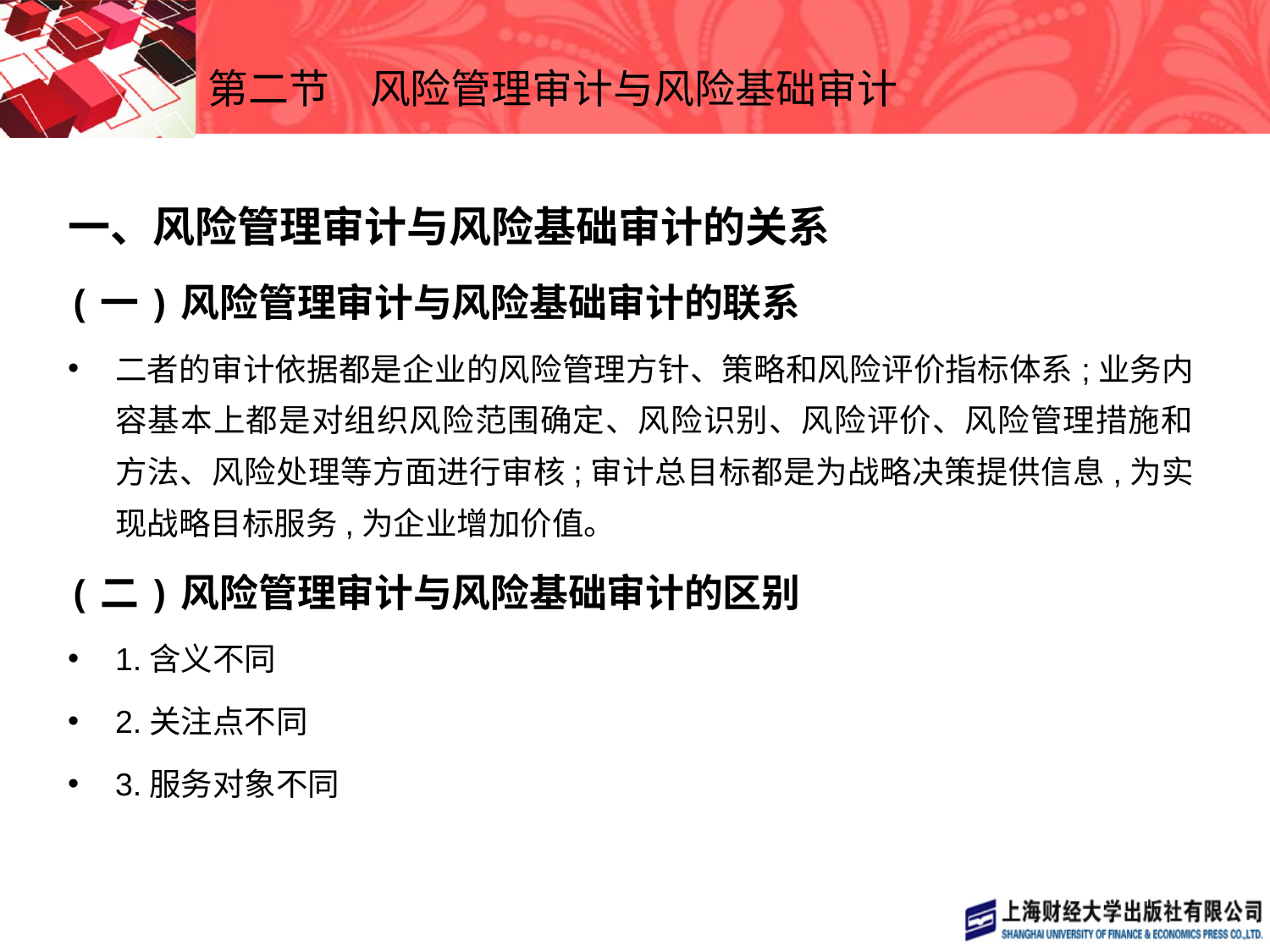

# 第二节　风险管理审计与风险基础审计
一、风险管理审计与风险基础审计的关系
(一)风险管理审计与风险基础审计的联系
二者的审计依据都是企业的风险管理方针、策略和风险评价指标体系;业务内容基本上都是对组织风险范围确定、风险识别、风险评价、风险管理措施和方法、风险处理等方面进行审核;审计总目标都是为战略决策提供信息,为实现战略目标服务,为企业增加价值。
(二)风险管理审计与风险基础审计的区别
1.含义不同
2.关注点不同
3.服务对象不同